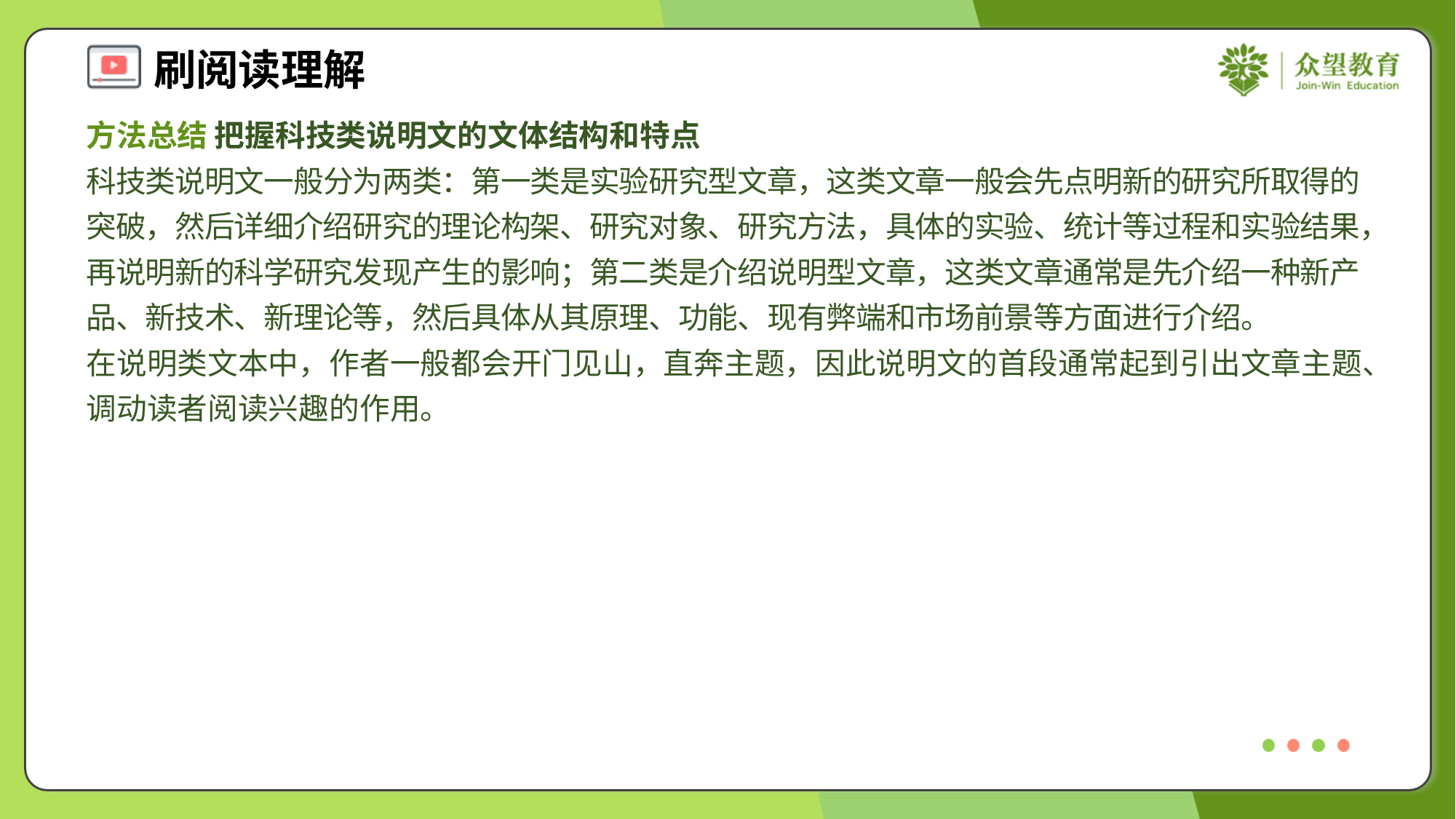

方法总结 把握科技类说明文的文体结构和特点
科技类说明文一般分为两类：第一类是实验研究型文章，这类文章一般会先点明新的研究所取得的突破，然后详细介绍研究的理论构架、研究对象、研究方法，具体的实验、统计等过程和实验结果，再说明新的科学研究发现产生的影响；第二类是介绍说明型文章，这类文章通常是先介绍一种新产品、新技术、新理论等，然后具体从其原理、功能、现有弊端和市场前景等方面进行介绍。
在说明类文本中，作者一般都会开门见山，直奔主题，因此说明文的首段通常起到引出文章主题、调动读者阅读兴趣的作用。